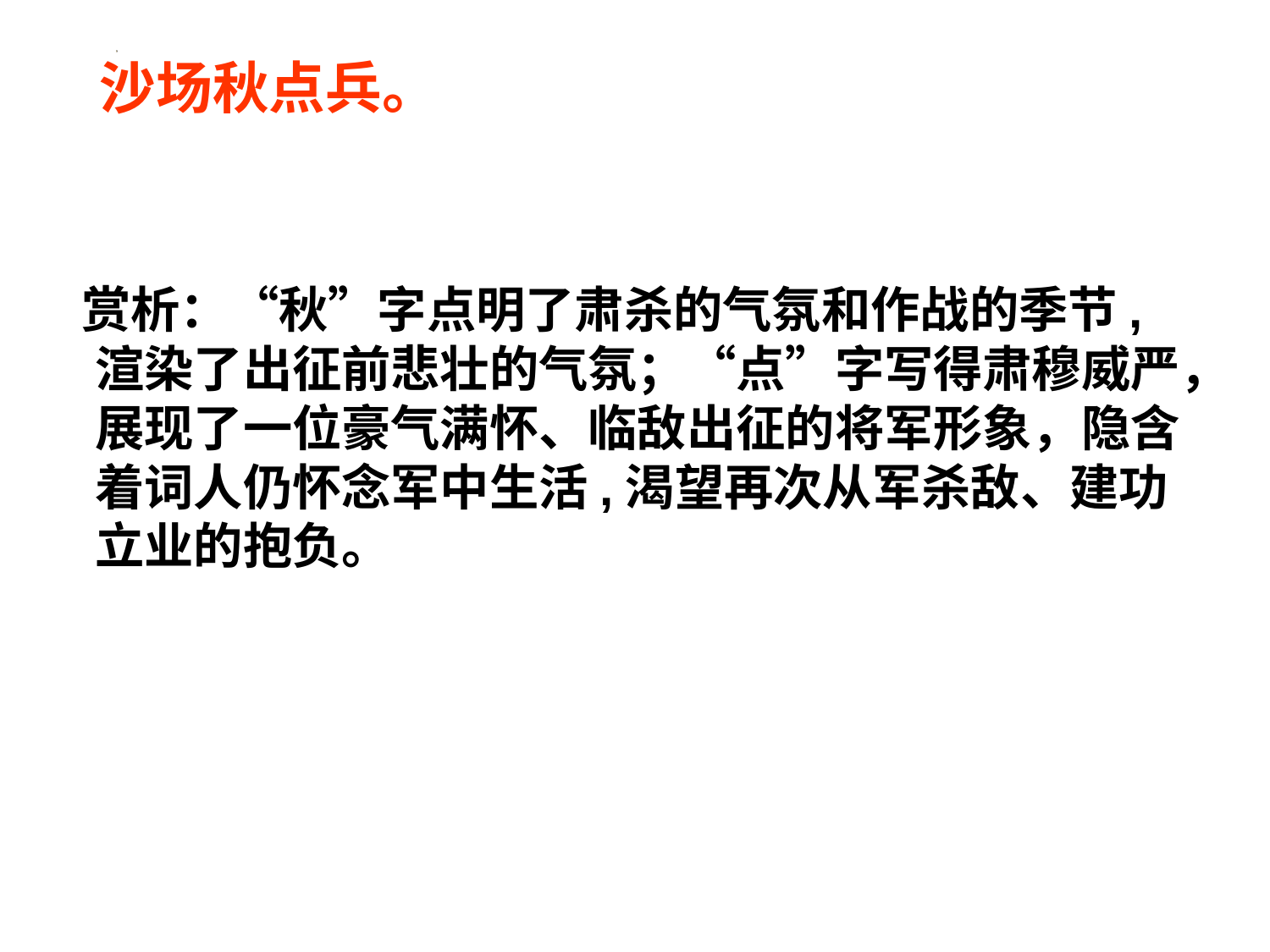

沙场秋点兵。

  赏析：“秋”字点明了肃杀的气氛和作战的季节,渲染了出征前悲壮的气氛；“点”字写得肃穆威严，展现了一位豪气满怀、临敌出征的将军形象，隐含着词人仍怀念军中生活,渴望再次从军杀敌、建功立业的抱负。